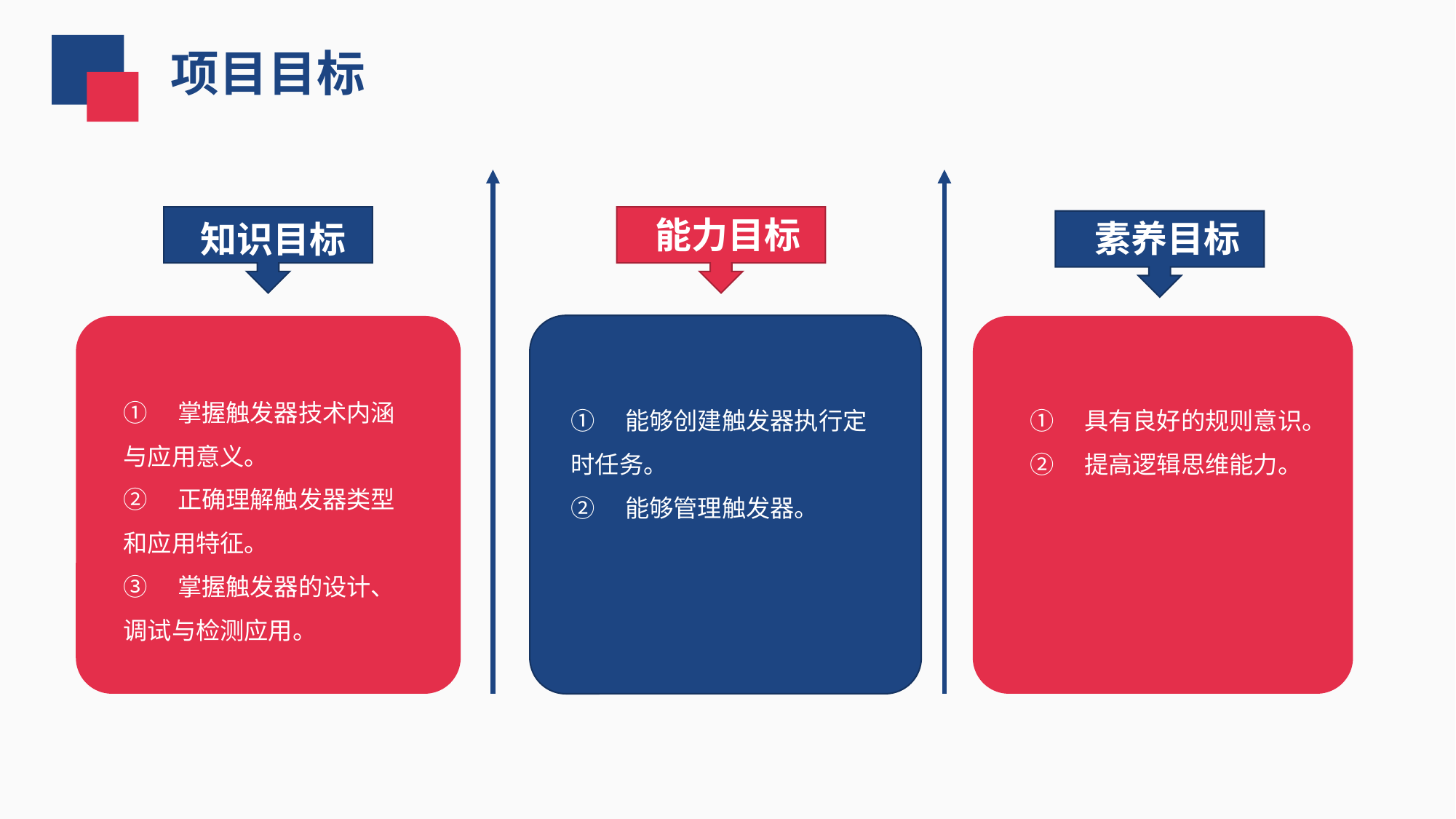

项目目标

  能力目标
  素养目标
  知识目标

①　掌握触发器技术内涵与应用意义。
②　正确理解触发器类型和应用特征。
③　掌握触发器的设计、调试与检测应用。
①　能够创建触发器执行定时任务。
②　能够管理触发器。
①　具有良好的规则意识。
②　提高逻辑思维能力。